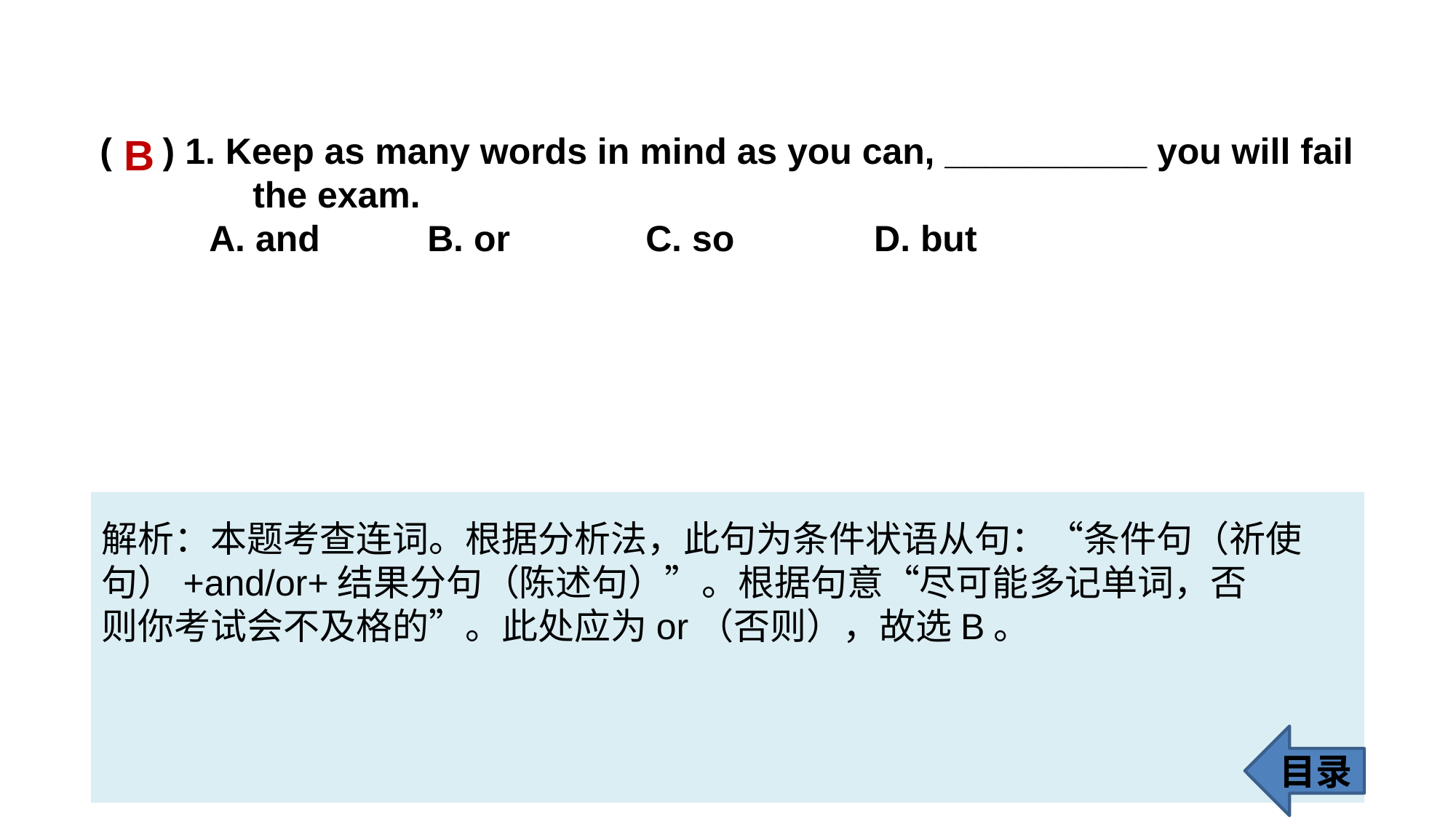

(     ) 1. Keep as many words in mind as you can, __________ you will fail
               the exam.
	A. and 	B. or 		C. so		 D. but
B

解析：本题考查连词。根据分析法，此句为条件状语从句：“条件句（祈使
句）+and/or+结果分句（陈述句）”。根据句意“尽可能多记单词，否
则你考试会不及格的”。此处应为or（否则），故选B。
目录
60